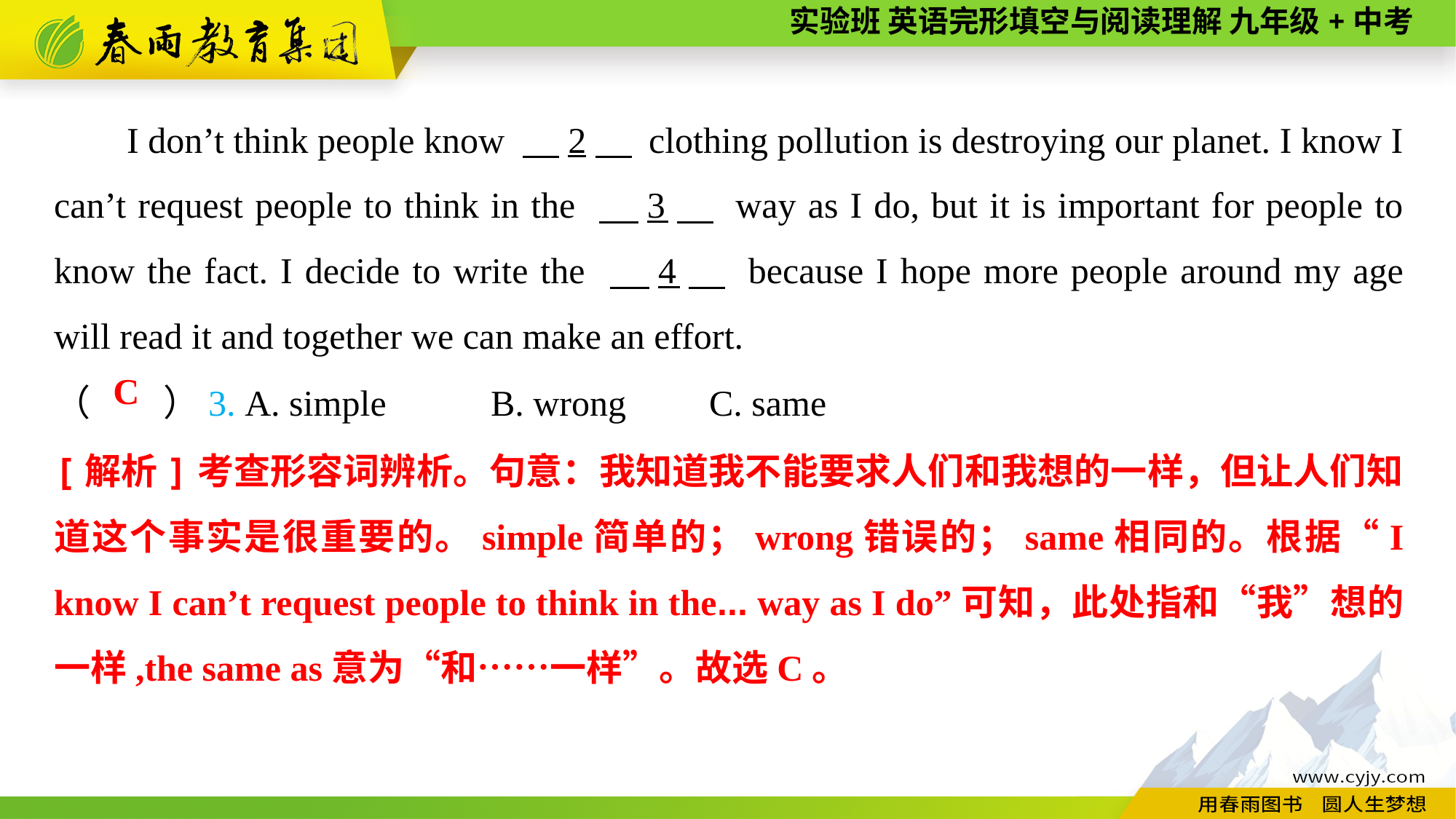

I don’t think people know 　2　 clothing pollution is destroying our planet. I know I can’t request people to think in the 　3　 way as I do, but it is important for people to know the fact. I decide to write the 　4　 because I hope more people around my age will read it and together we can make an effort.
（　　）3. A. simple	B. wrong	C. same
C
[解析]考查形容词辨析。句意：我知道我不能要求人们和我想的一样，但让人们知道这个事实是很重要的。simple简单的；wrong错误的；same相同的。根据“I know I can’t request people to think in the... way as I do”可知，此处指和“我”想的一样,the same as意为“和……一样”。故选C。